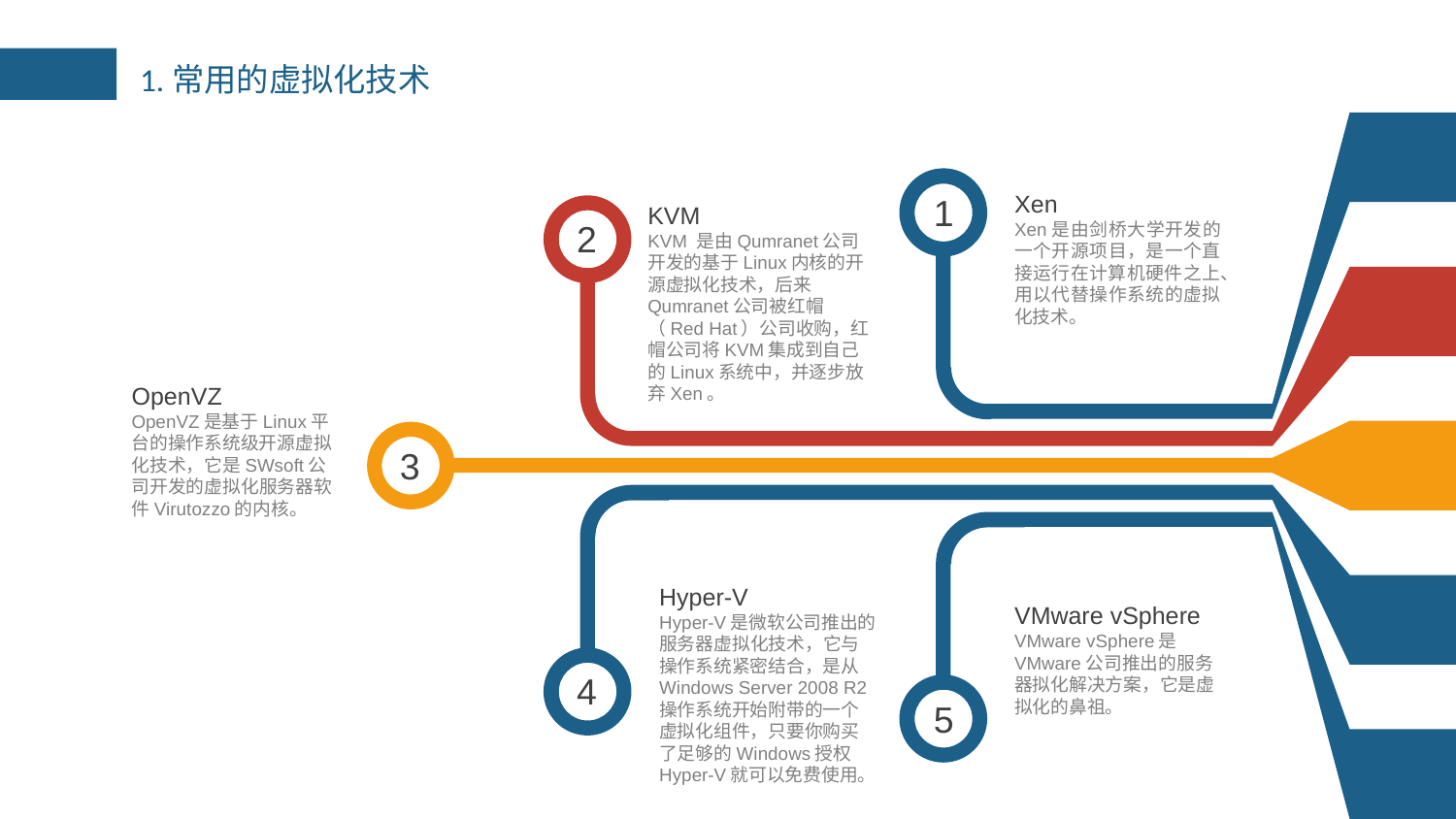

1.常用的虚拟化技术

1
Xen
Xen是由剑桥大学开发的一个开源项目，是一个直接运行在计算机硬件之上、用以代替操作系统的虚拟化技术。

KVM
KVM 是由Qumranet公司开发的基于Linux内核的开源虚拟化技术，后来Qumranet公司被红帽（Red Hat）公司收购，红帽公司将KVM集成到自己的Linux系统中，并逐步放弃Xen。
2
OpenVZ
OpenVZ是基于Linux平台的操作系统级开源虚拟化技术，它是SWsoft公司开发的虚拟化服务器软件Virutozzo的内核。

3

Hyper-V
Hyper-V是微软公司推出的服务器虚拟化技术，它与操作系统紧密结合，是从Windows Server 2008 R2操作系统开始附带的一个虚拟化组件，只要你购买了足够的Windows授权Hyper-V就可以免费使用。
VMware vSphere
VMware vSphere是VMware公司推出的服务器拟化解决方案，它是虚拟化的鼻祖。
4
5